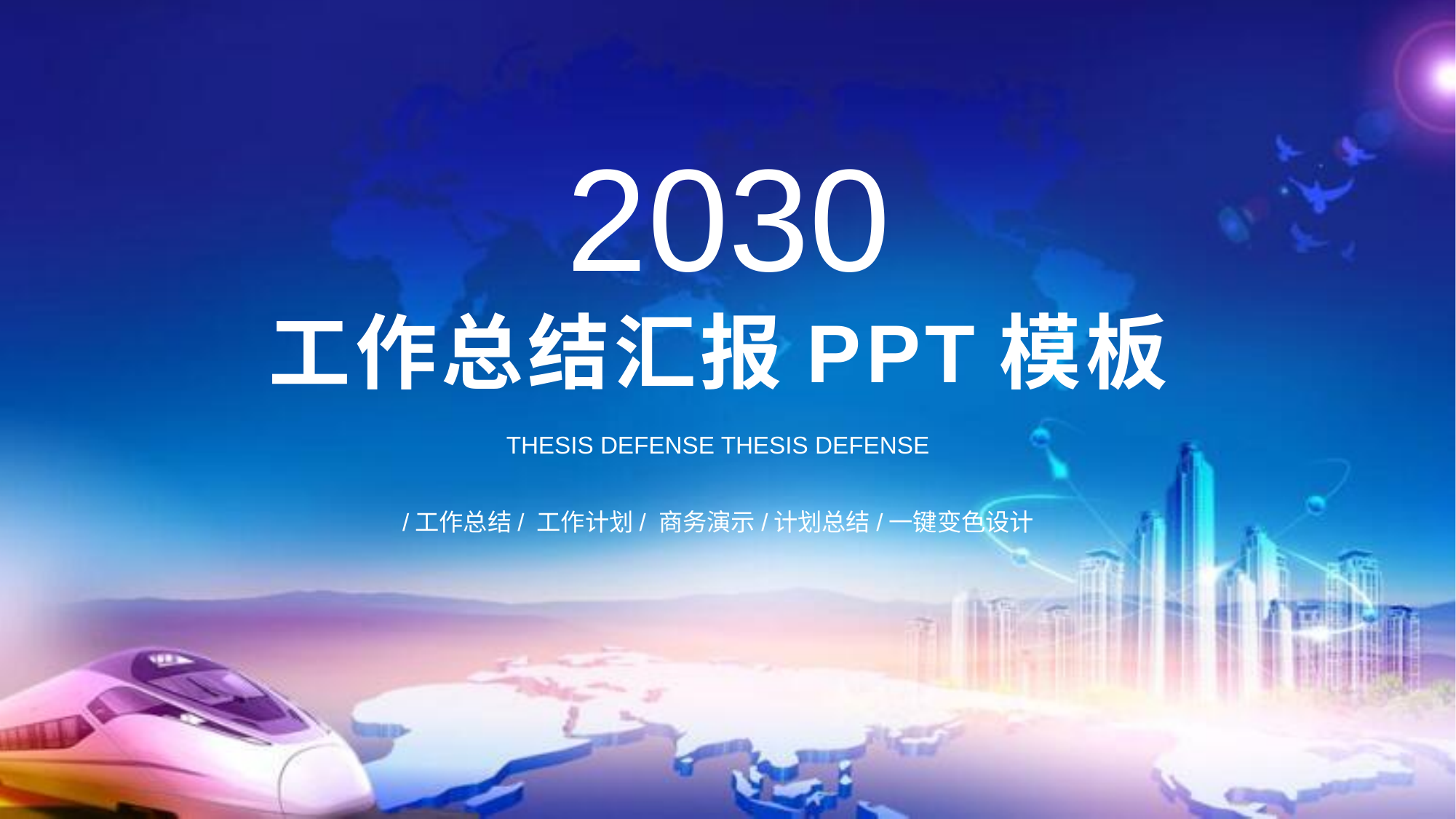

2030
工作总结汇报PPT模板
THESIS DEFENSE THESIS DEFENSE
/工作总结/ 工作计划/ 商务演示/计划总结/一键变色设计